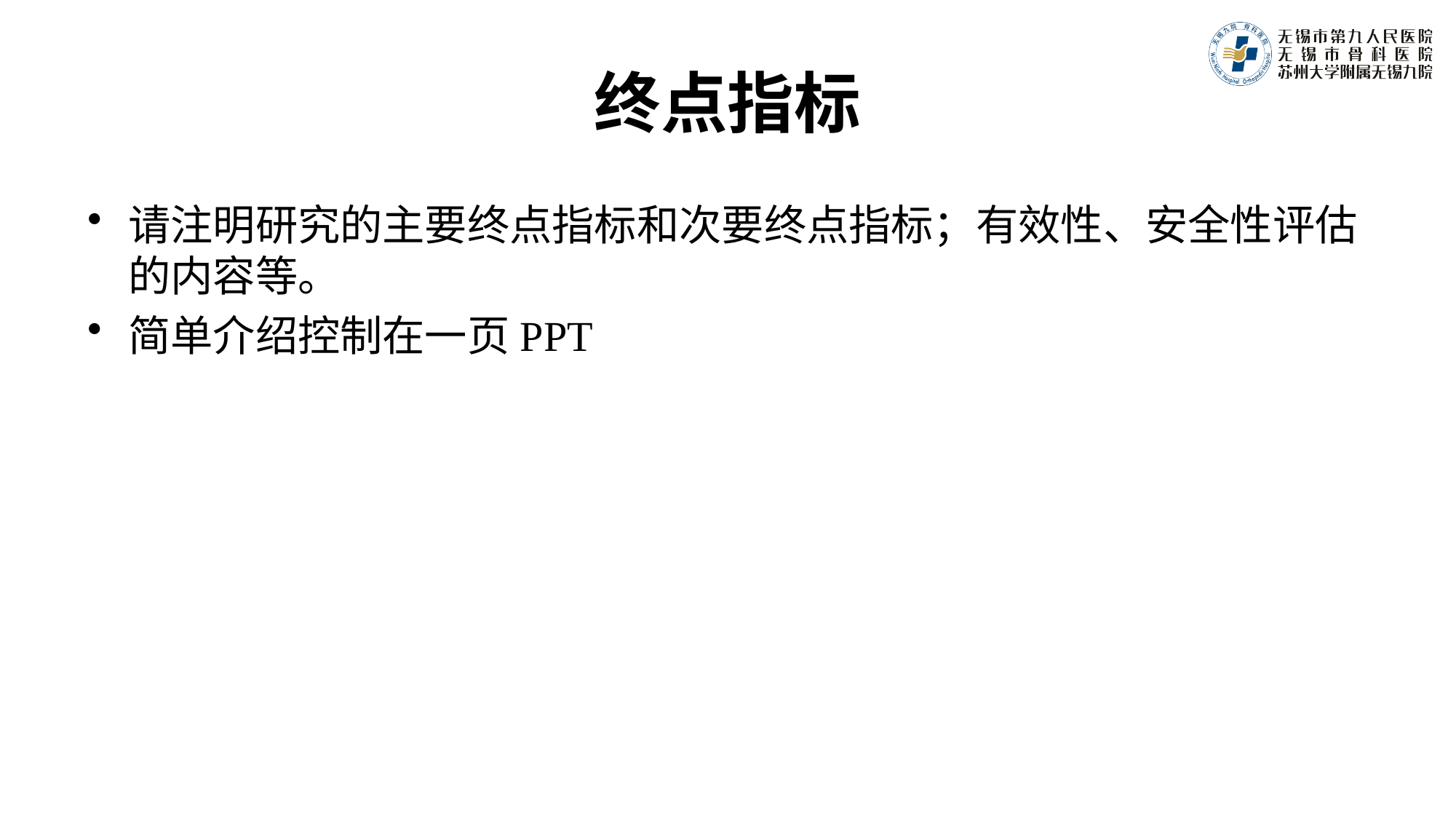

# 终点指标
请注明研究的主要终点指标和次要终点指标；有效性、安全性评估的内容等。
简单介绍控制在一页PPT